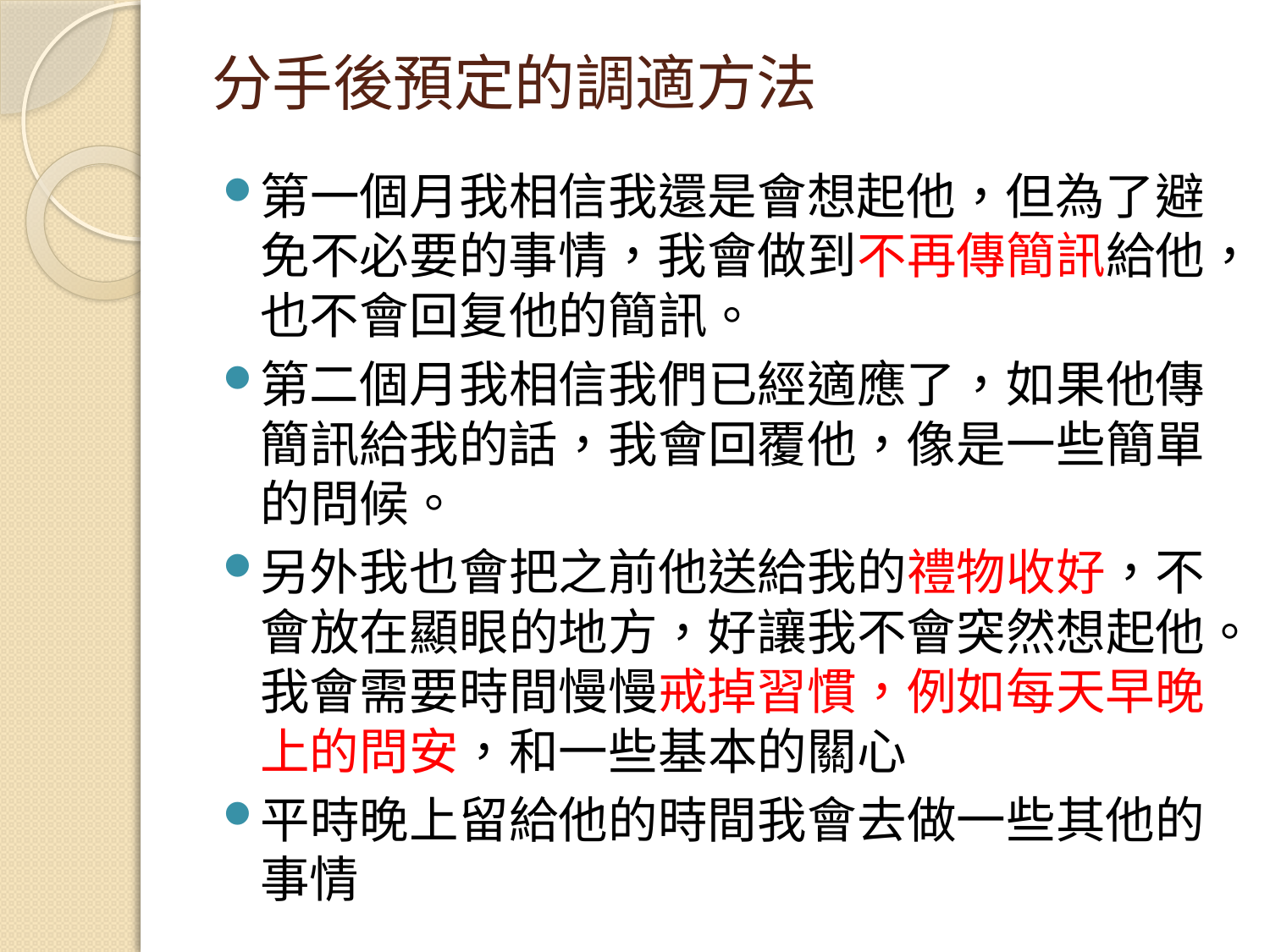

# 分手後預定的調適方法
第一個月我相信我還是會想起他，但為了避免不必要的事情，我會做到不再傳簡訊給他，也不會回复他的簡訊。
第二個月我相信我們已經適應了，如果他傳簡訊給我的話，我會回覆他，像是一些簡單的問候。
另外我也會把之前他送給我的禮物收好，不會放在顯眼的地方，好讓我不會突然想起他。我會需要時間慢慢戒掉習慣，例如每天早晚上的問安，和一些基本的關心
平時晚上留給他的時間我會去做一些其他的事情